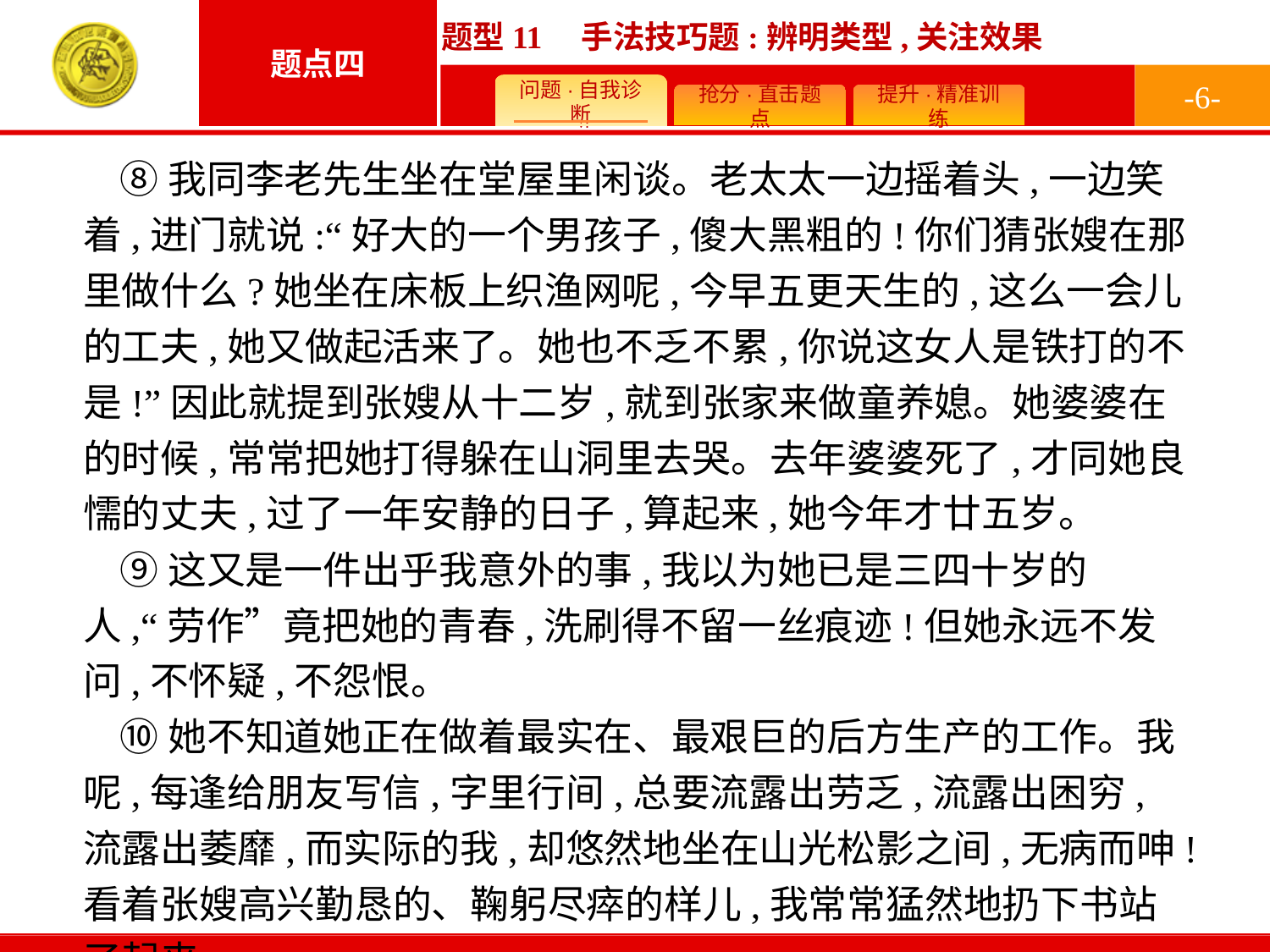

-6-
⑧我同李老先生坐在堂屋里闲谈。老太太一边摇着头,一边笑着,进门就说:“好大的一个男孩子,傻大黑粗的!你们猜张嫂在那里做什么?她坐在床板上织渔网呢,今早五更天生的,这么一会儿的工夫,她又做起活来了。她也不乏不累,你说这女人是铁打的不是!”因此就提到张嫂从十二岁,就到张家来做童养媳。她婆婆在的时候,常常把她打得躲在山洞里去哭。去年婆婆死了,才同她良懦的丈夫,过了一年安静的日子,算起来,她今年才廿五岁。
⑨这又是一件出乎我意外的事,我以为她已是三四十岁的人,“劳作”竟把她的青春,洗刷得不留一丝痕迹!但她永远不发问,不怀疑,不怨恨。
⑩她不知道她正在做着最实在、最艰巨的后方生产的工作。我呢,每逢给朋友写信,字里行间,总要流露出劳乏,流露出困穷,流露出萎靡,而实际的我,却悠然地坐在山光松影之间,无病而呻!看着张嫂高兴勤恳的、鞠躬尽瘁的样儿,我常常猛然地扔下书站了起来。